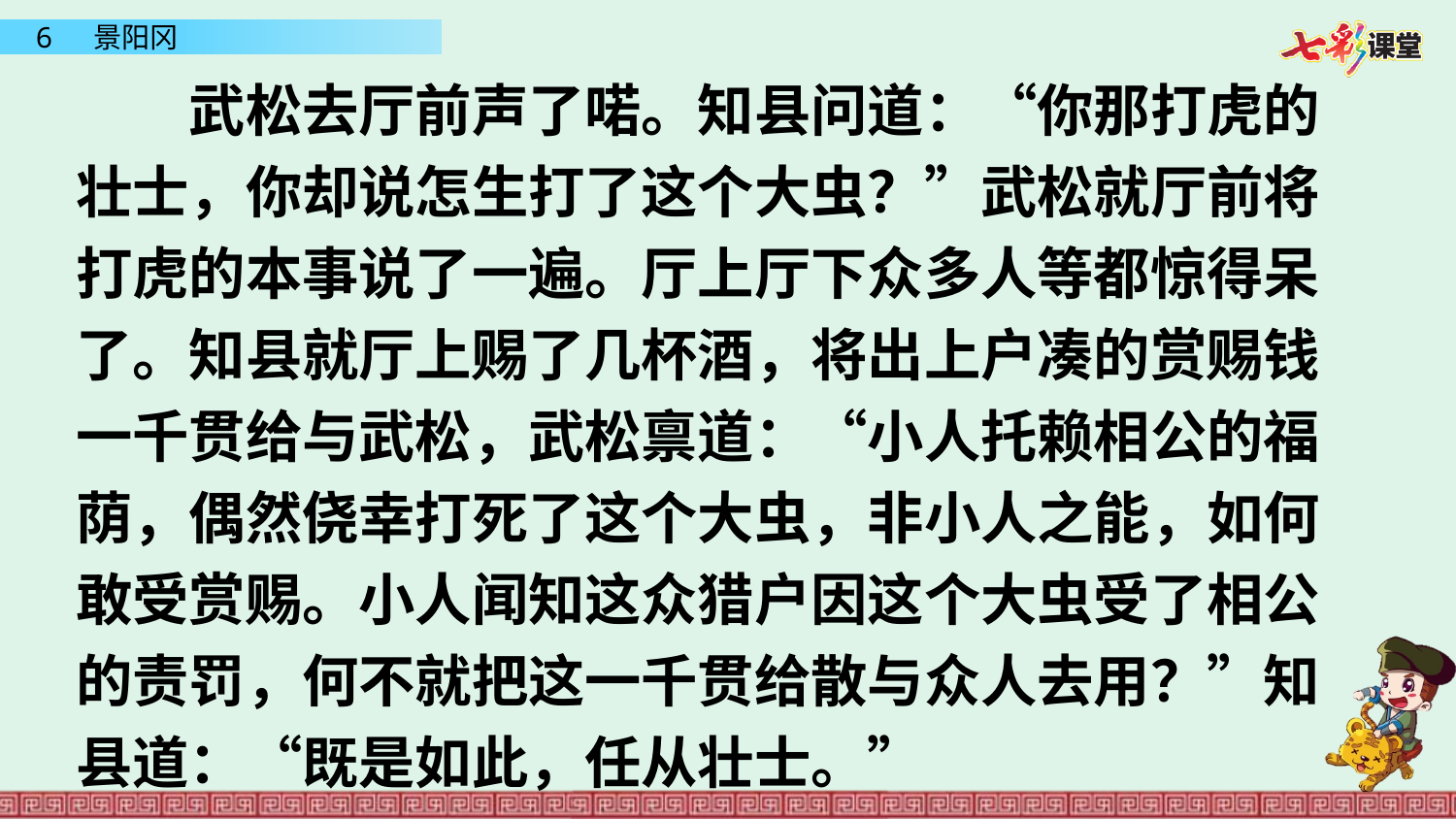

武松去厅前声了喏。知县问道：“你那打虎的壮士，你却说怎生打了这个大虫？”武松就厅前将打虎的本事说了一遍。厅上厅下众多人等都惊得呆了。知县就厅上赐了几杯酒，将出上户凑的赏赐钱一千贯给与武松，武松禀道：“小人托赖相公的福荫，偶然侥幸打死了这个大虫，非小人之能，如何敢受赏赐。小人闻知这众猎户因这个大虫受了相公的责罚，何不就把这一千贯给散与众人去用？”知县道：“既是如此，任从壮士。”